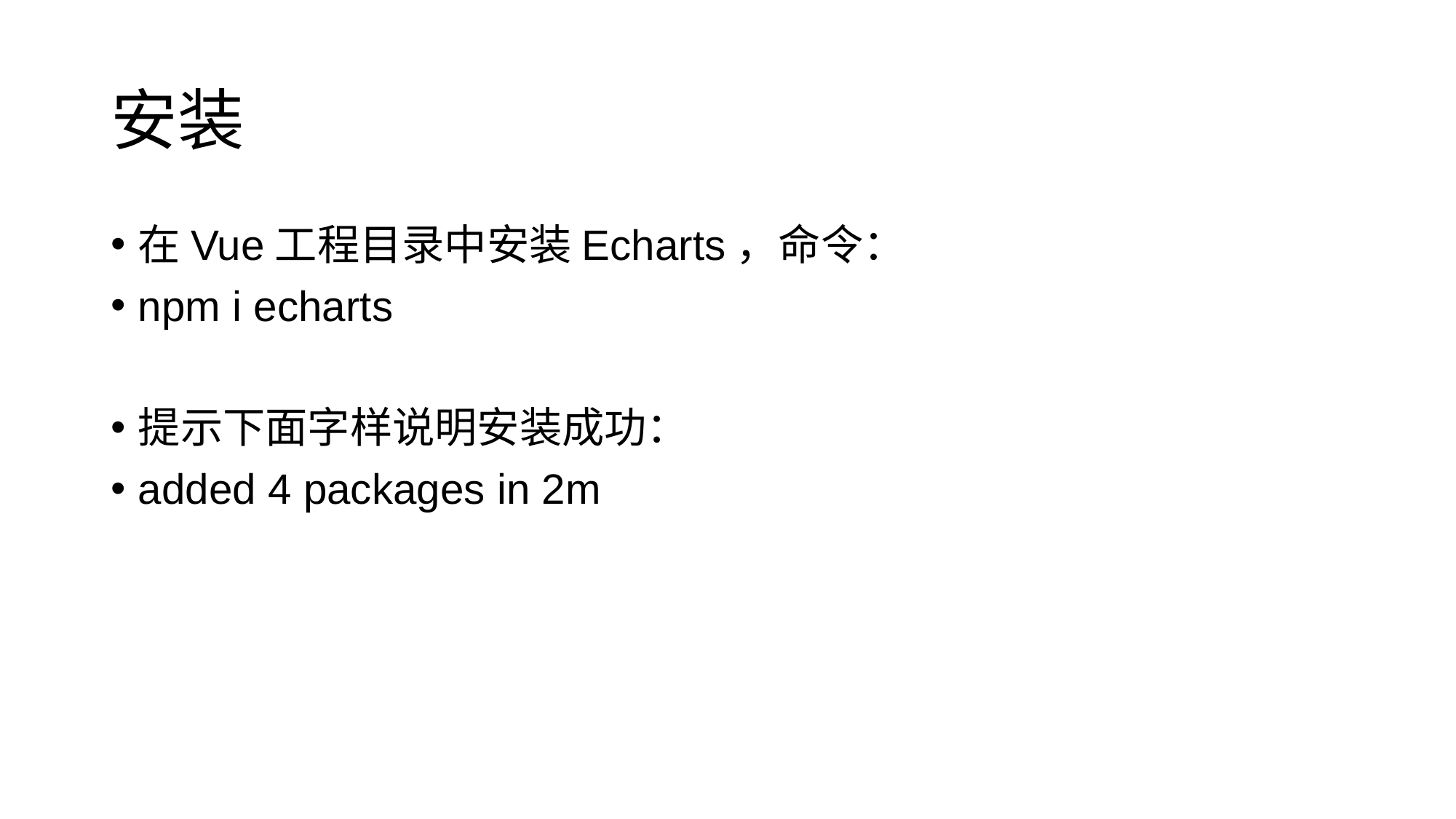

# 安装
在Vue工程目录中安装Echarts，命令：
npm i echarts

提示下面字样说明安装成功：
added 4 packages in 2m